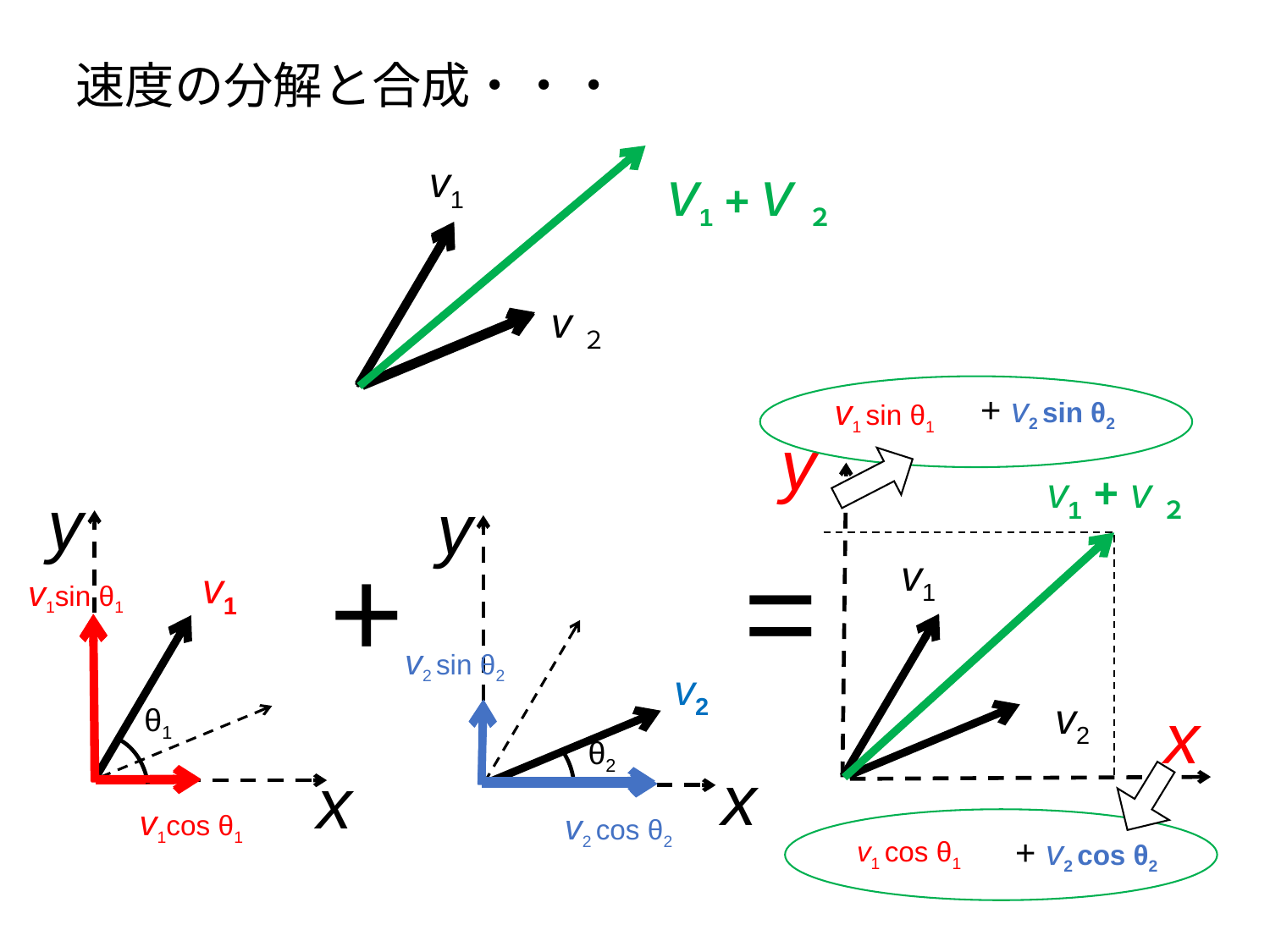

速度の分解と合成・・・
v1
v1 + v２
v２

+ v2 sin θ2

+ v2 cos θ2
v1 sin θ1

v1 cos θ1
y
v1
x
v2
=
v1 + v２
y
v1
x
y
v2
θ2

v2 cos θ2
v2 sin θ2

x
+
v1sin θ1

v1cos θ1
θ1